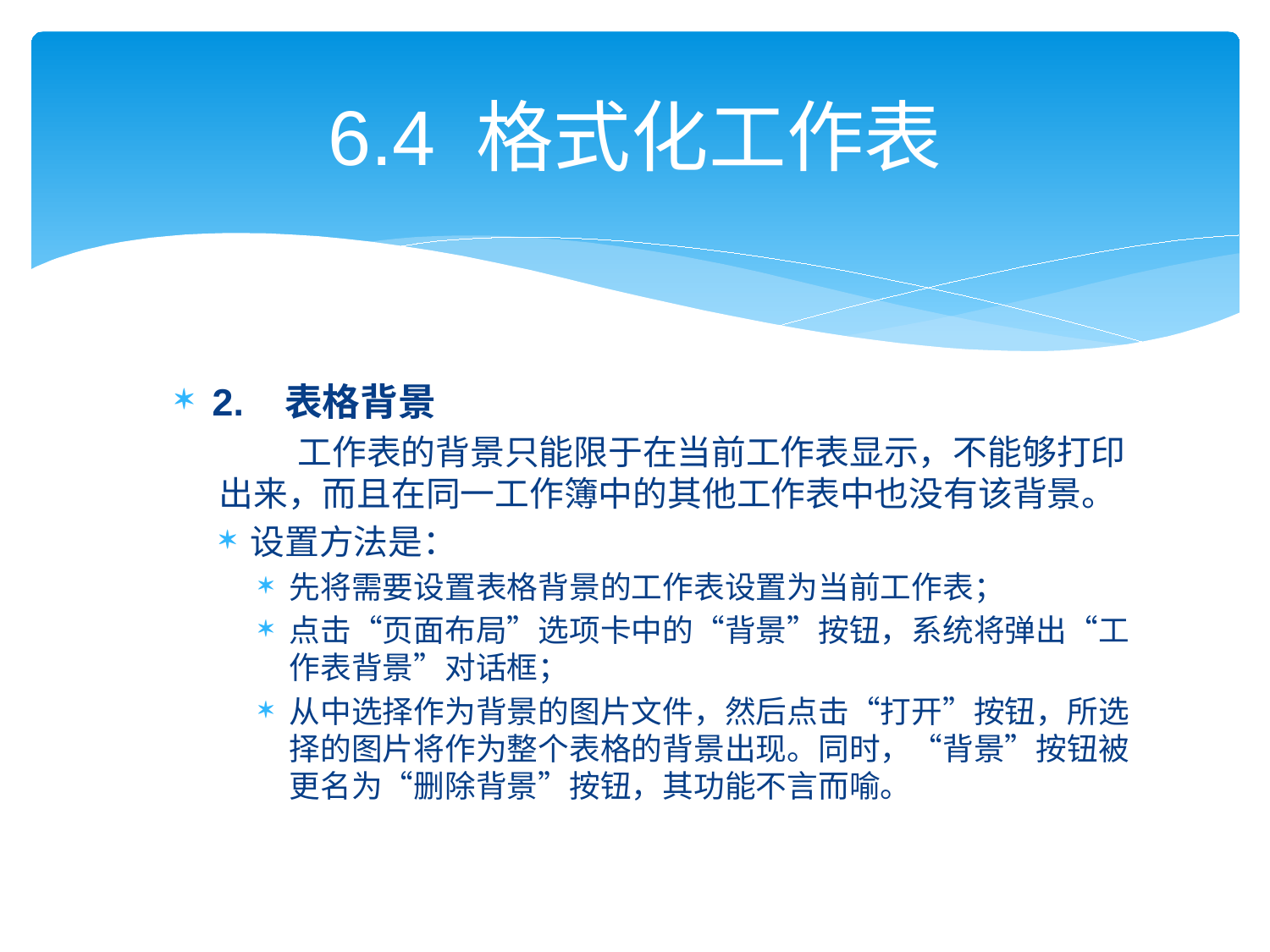

# 6.4 格式化工作表
2.   表格背景
         工作表的背景只能限于在当前工作表显示，不能够打印出来，而且在同一工作簿中的其他工作表中也没有该背景。
设置方法是：
先将需要设置表格背景的工作表设置为当前工作表；
点击“页面布局”选项卡中的“背景”按钮，系统将弹出“工作表背景”对话框；
从中选择作为背景的图片文件，然后点击“打开”按钮，所选择的图片将作为整个表格的背景出现。同时，“背景”按钮被更名为“删除背景”按钮，其功能不言而喻。